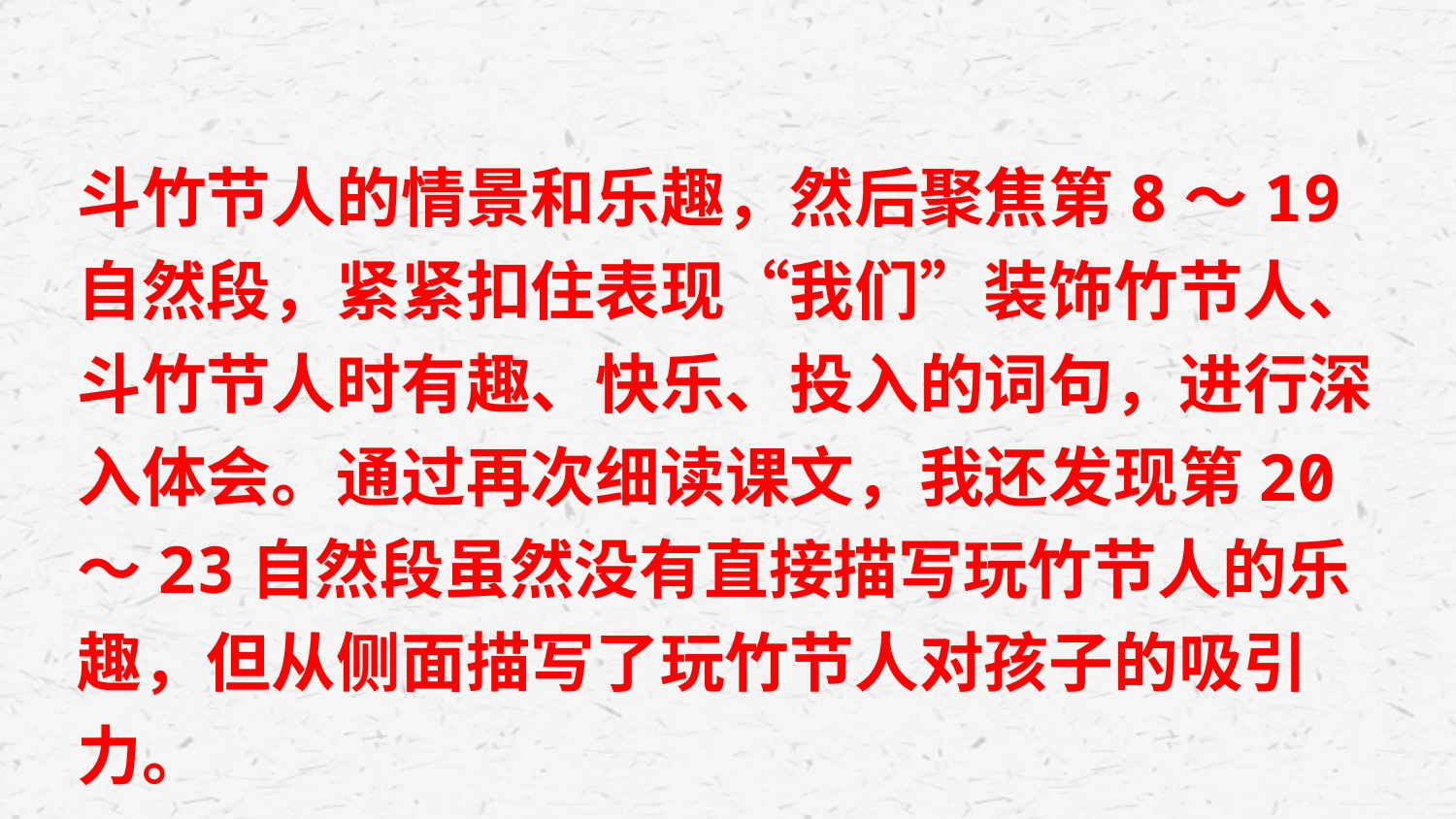

斗竹节人的情景和乐趣，然后聚焦第8～19自然段，紧紧扣住表现“我们”装饰竹节人、斗竹节人时有趣、快乐、投入的词句，进行深入体会。通过再次细读课文，我还发现第20～23自然段虽然没有直接描写玩竹节人的乐趣，但从侧面描写了玩竹节人对孩子的吸引力。